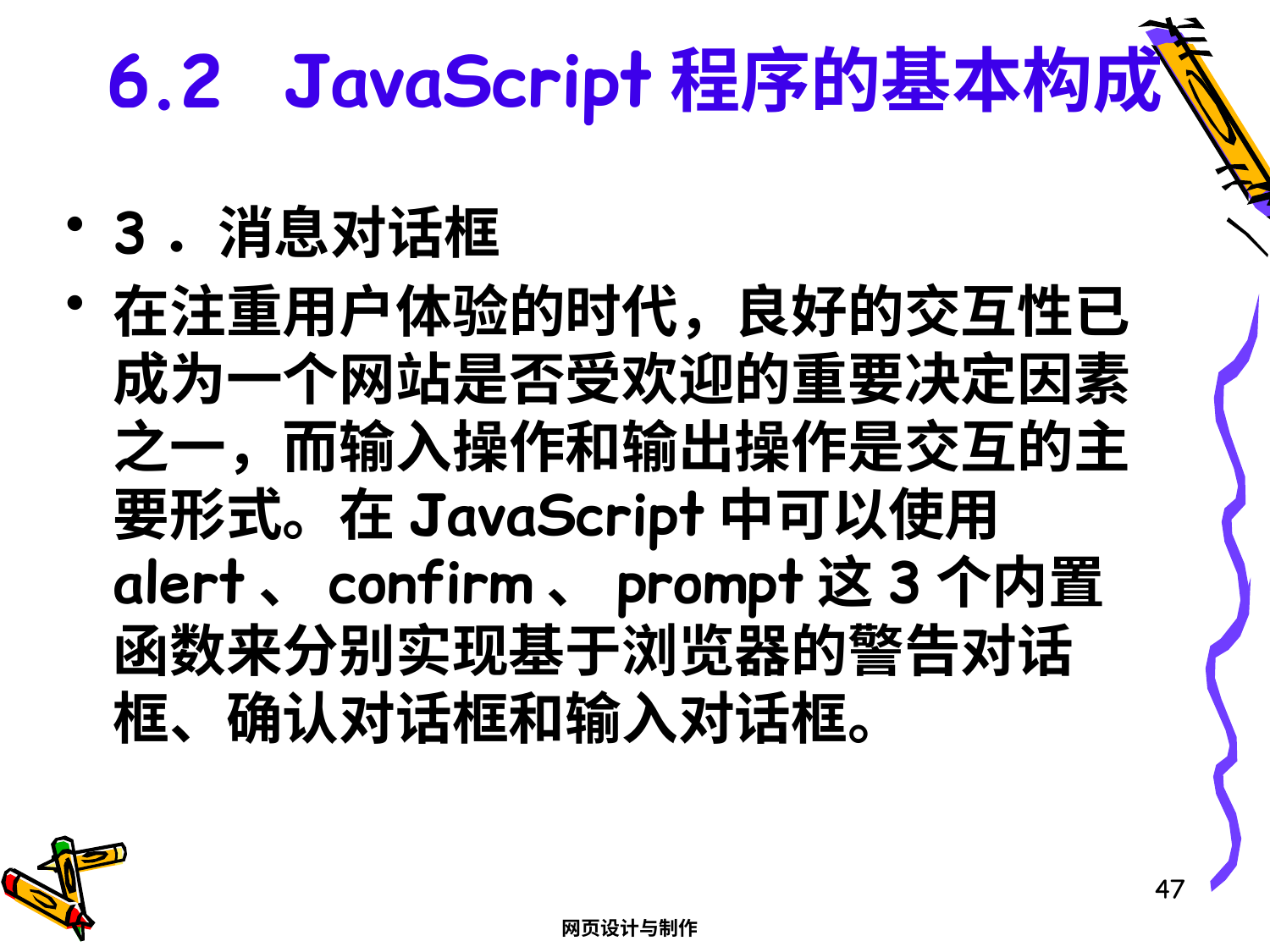

# 6.2  JavaScript程序的基本构成
3．消息对话框
在注重用户体验的时代，良好的交互性已成为一个网站是否受欢迎的重要决定因素之一，而输入操作和输出操作是交互的主要形式。在JavaScript中可以使用alert、confirm、prompt这3个内置函数来分别实现基于浏览器的警告对话框、确认对话框和输入对话框。
47
网页设计与制作